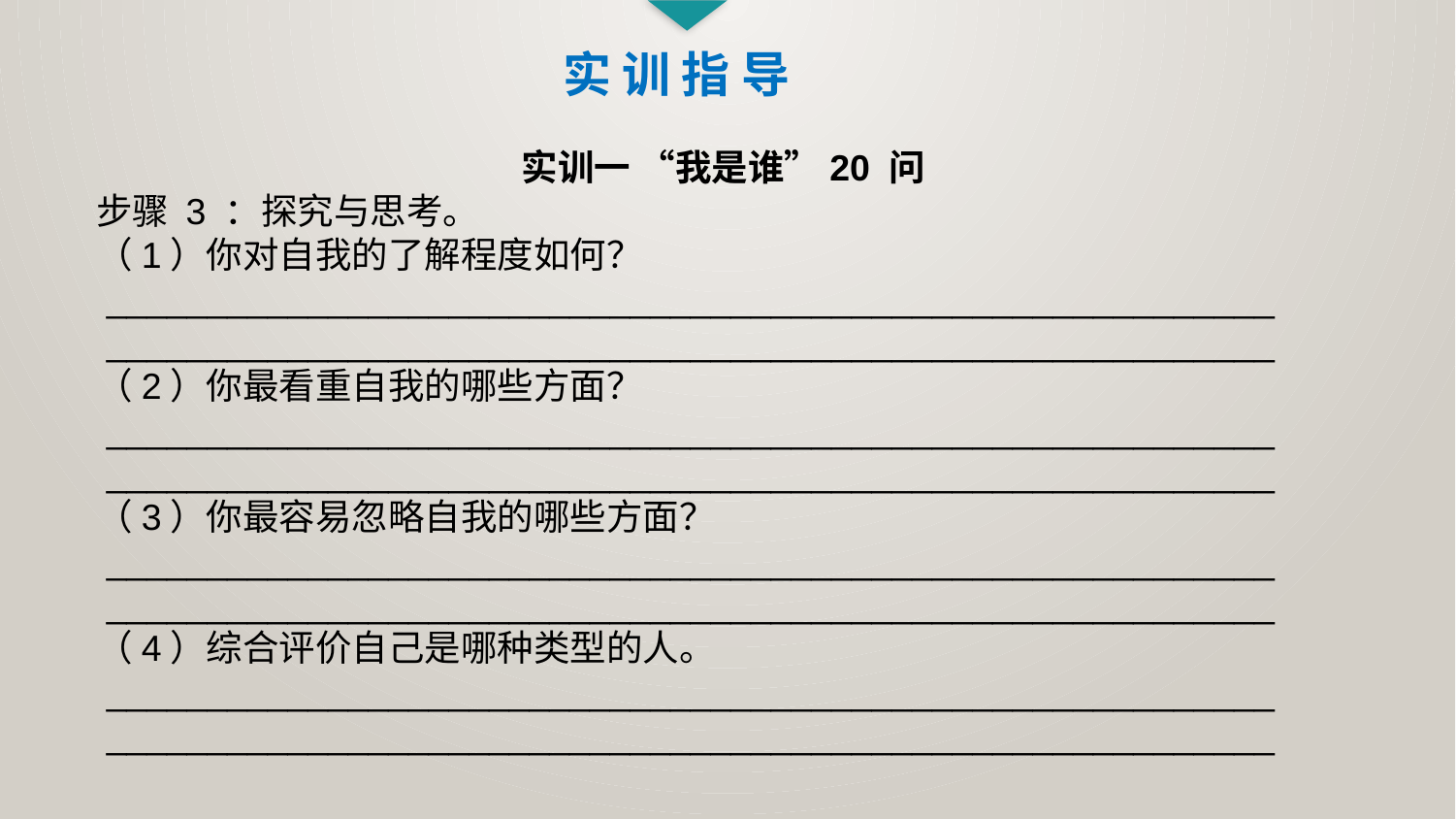

实 训 指 导
实训一 “我是谁”20 问
步骤 3 ：探究与思考。
（1）你对自我的了解程度如何？
 __________________________________________________________
 __________________________________________________________
（2）你最看重自我的哪些方面？
 __________________________________________________________
 __________________________________________________________
（3）你最容易忽略自我的哪些方面？
 __________________________________________________________
 __________________________________________________________
（4）综合评价自己是哪种类型的人。
 __________________________________________________________
 __________________________________________________________
85